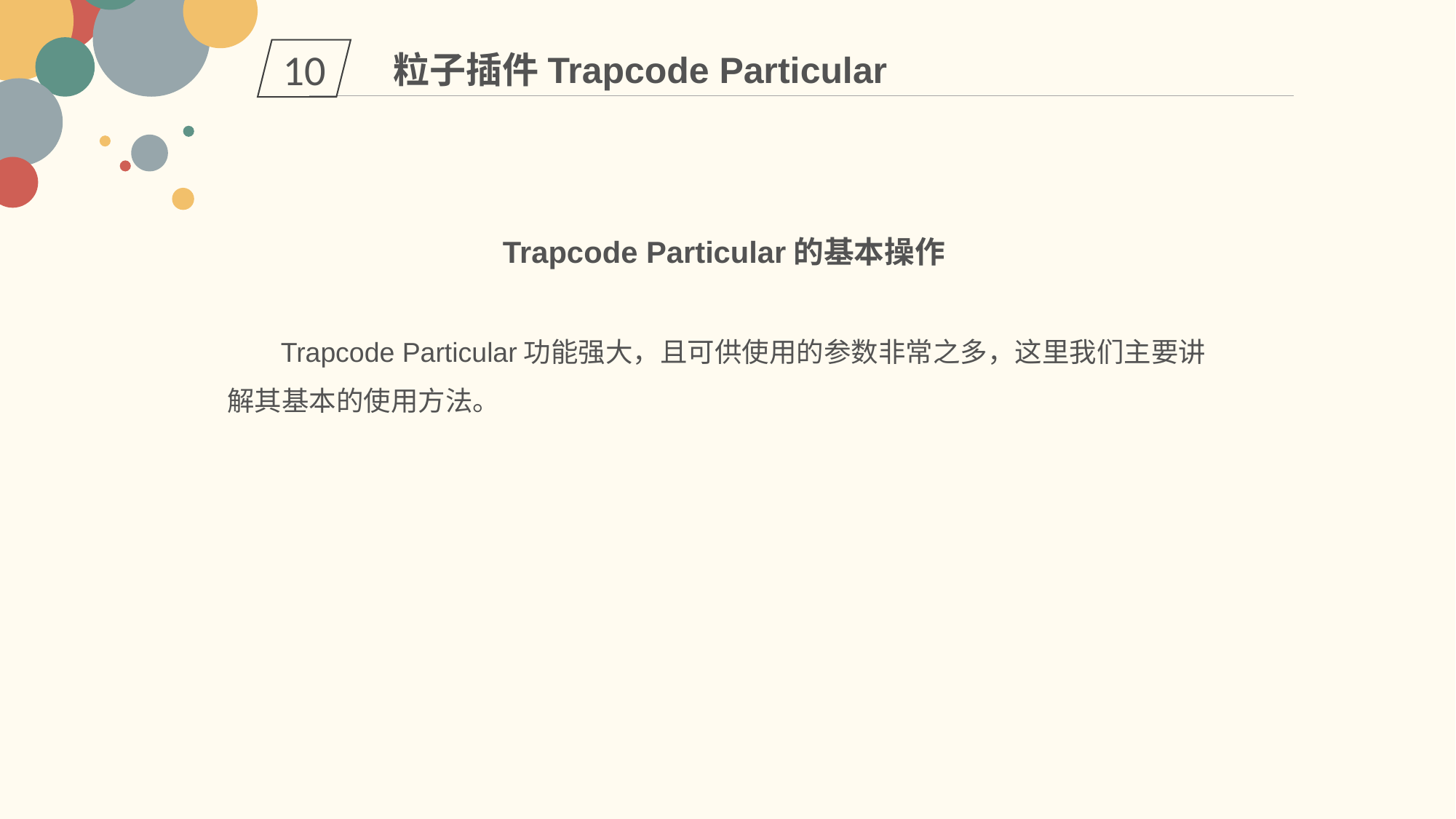

10
粒子插件Trapcode Particular
Trapcode Particular的基本操作

       Trapcode Particular功能强大，且可供使用的参数非常之多，这里我们主要讲解其基本的使用方法。